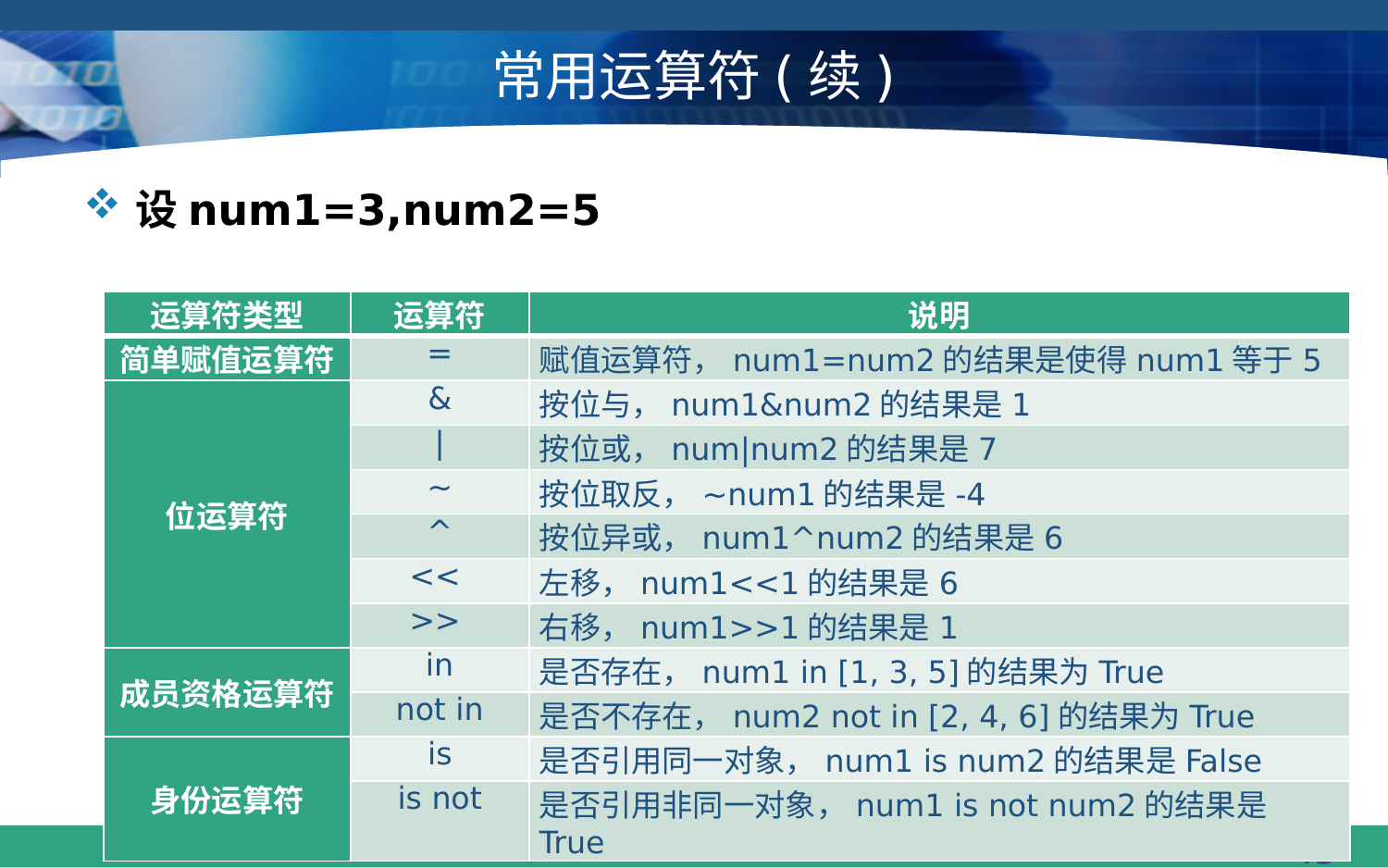

# 常用运算符(续)
设num1=3,num2=5
| 运算符类型 | 运算符 | 说明 |
| --- | --- | --- |
| 简单赋值运算符 | = | 赋值运算符，num1=num2的结果是使得num1等于5 |
| 位运算符 | & | 按位与，num1&num2的结果是1 |
|  | | | 按位或，num|num2的结果是7 |
|  | ~ | 按位取反，~num1的结果是-4 |
|  | ^ | 按位异或，num1^num2的结果是6 |
|  | << | 左移，num1<<1的结果是6 |
|  | >> | 右移，num1>>1的结果是1 |
| 成员资格运算符 | in | 是否存在，num1 in [1, 3, 5]的结果为True |
|  | not in | 是否不存在，num2 not in [2, 4, 6]的结果为True |
| 身份运算符 | is | 是否引用同一对象，num1 is num2的结果是False |
|  | is not | 是否引用非同一对象，num1 is not num2的结果是True |